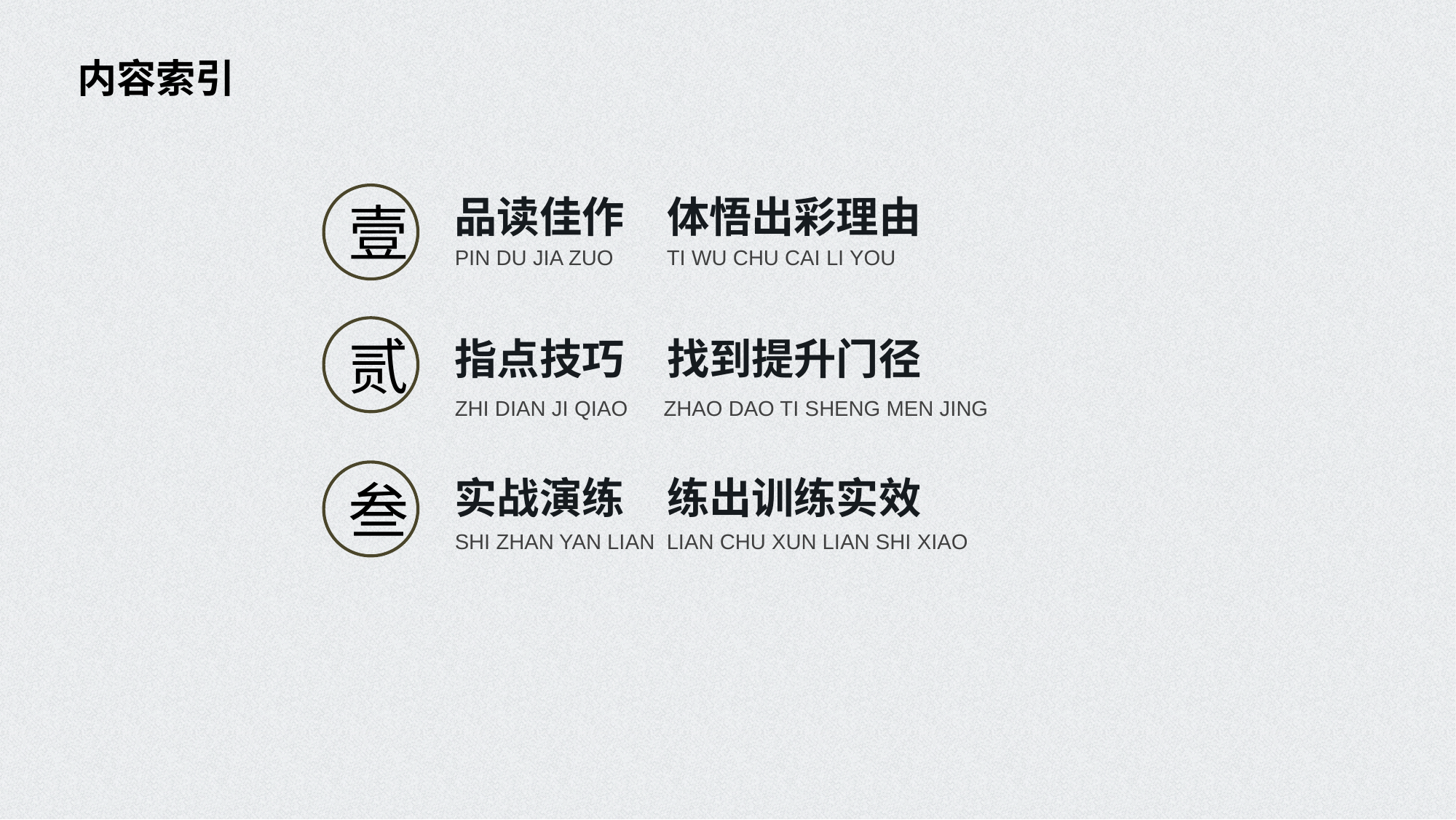

内容索引
壹
品读佳作　体悟出彩理由
PIN DU JIA ZUO         TI WU CHU CAI LI YOU
贰
指点技巧　找到提升门径
ZHI DIAN JI QIAO      ZHAO DAO TI SHENG MEN JING
叁
实战演练　练出训练实效
SHI ZHAN YAN LIAN  LIAN CHU XUN LIAN SHI XIAO